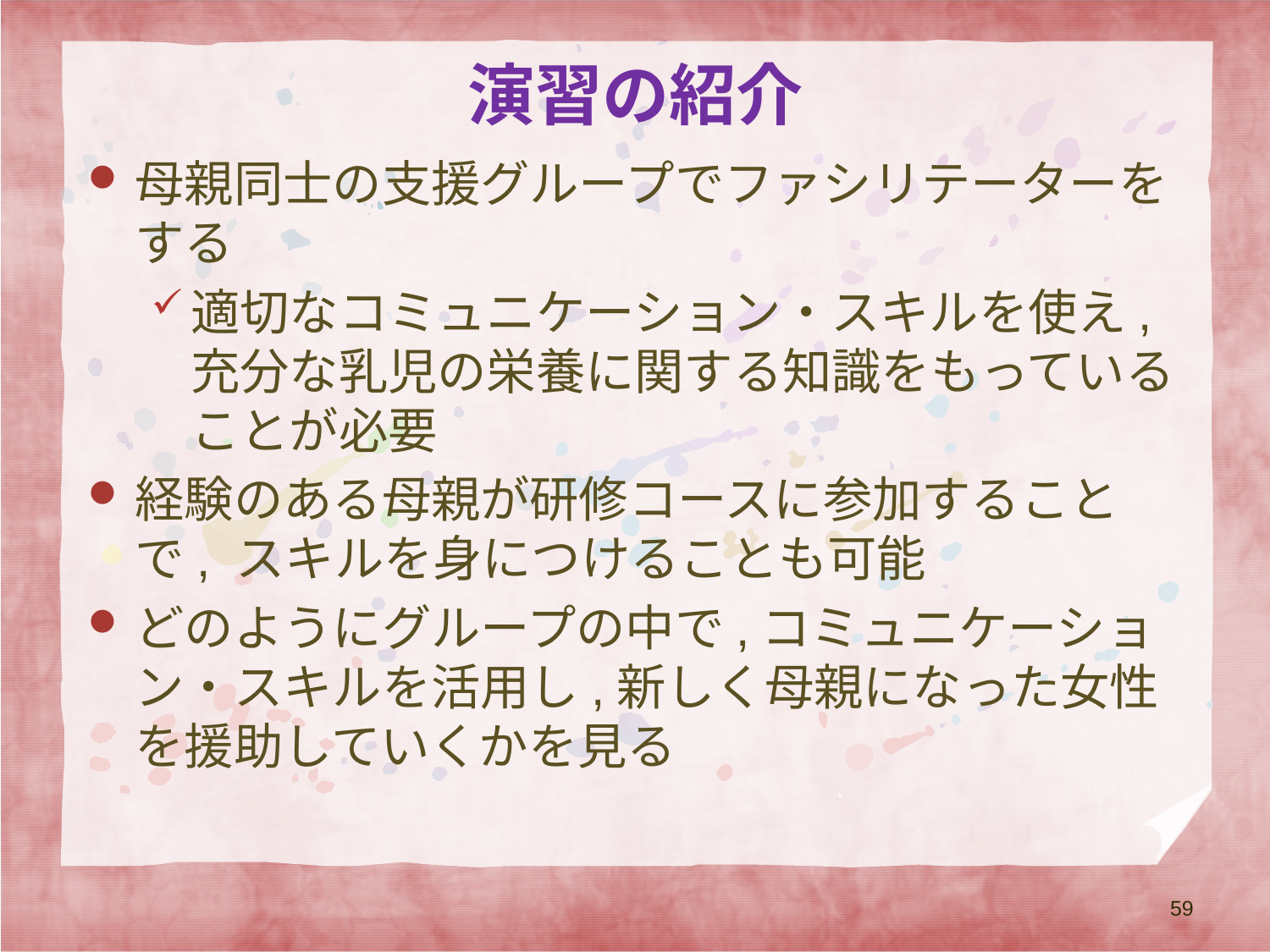

# 演習の紹介
母親同士の支援グループでファシリテーターをする
適切なコミュニケーション・スキルを使え,充分な乳児の栄養に関する知識をもっていることが必要
経験のある母親が研修コースに参加することで, スキルを身につけることも可能
どのようにグループの中で,コミュニケーション・スキルを活用し,新しく母親になった女性を援助していくかを見る

59